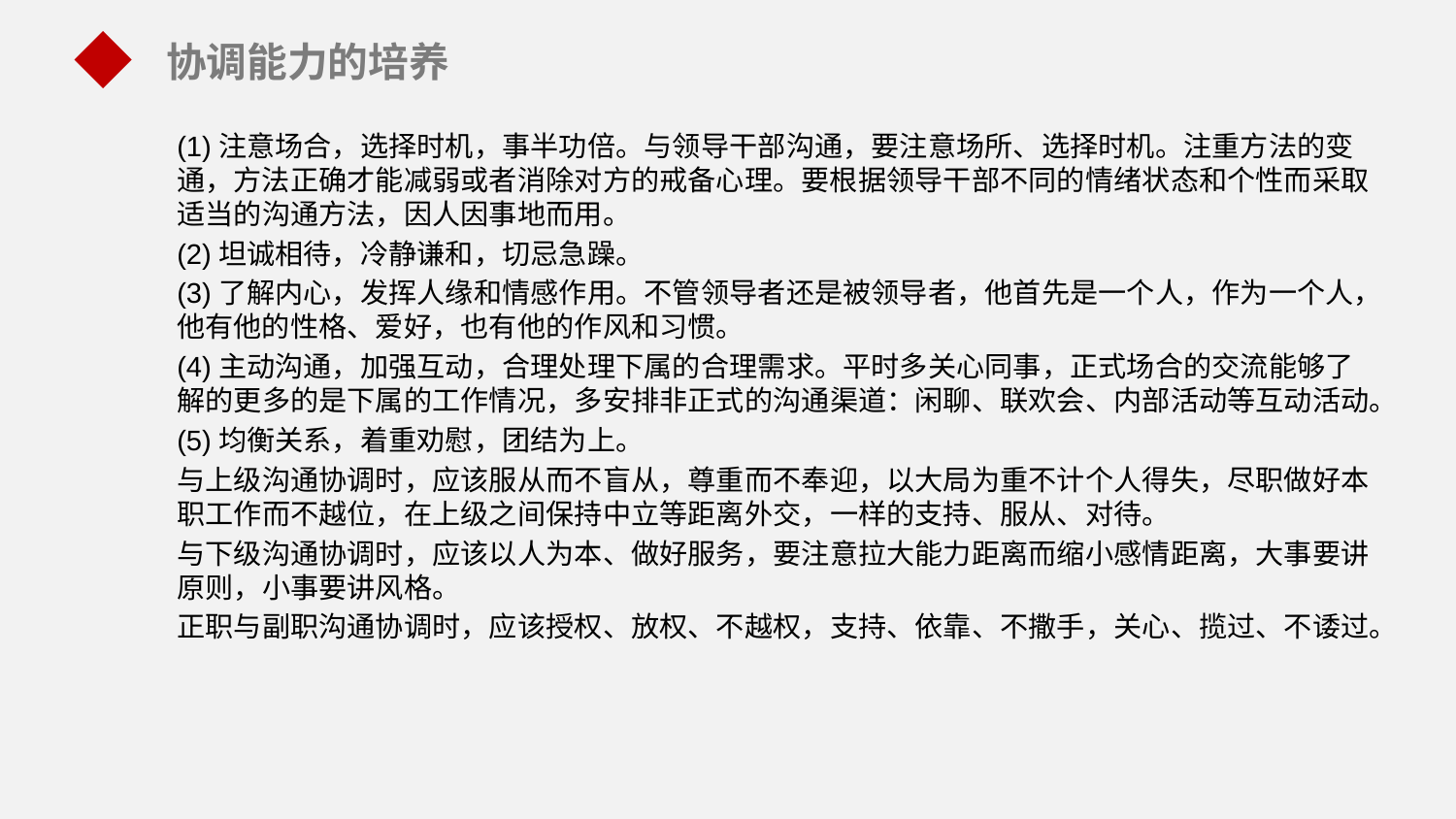

协调能力的培养
(1)注意场合，选择时机，事半功倍。与领导干部沟通，要注意场所、选择时机。注重方法的变通，方法正确才能减弱或者消除对方的戒备心理。要根据领导干部不同的情绪状态和个性而采取适当的沟通方法，因人因事地而用。
(2)坦诚相待，冷静谦和，切忌急躁。
(3)了解内心，发挥人缘和情感作用。不管领导者还是被领导者，他首先是一个人，作为一个人，他有他的性格、爱好，也有他的作风和习惯。
(4)主动沟通，加强互动，合理处理下属的合理需求。平时多关心同事，正式场合的交流能够了解的更多的是下属的工作情况，多安排非正式的沟通渠道：闲聊、联欢会、内部活动等互动活动。
(5)均衡关系，着重劝慰，团结为上。
与上级沟通协调时，应该服从而不盲从，尊重而不奉迎，以大局为重不计个人得失，尽职做好本职工作而不越位，在上级之间保持中立等距离外交，一样的支持、服从、对待。
与下级沟通协调时，应该以人为本、做好服务，要注意拉大能力距离而缩小感情距离，大事要讲原则，小事要讲风格。
正职与副职沟通协调时，应该授权、放权、不越权，支持、依靠、不撒手，关心、揽过、不诿过。